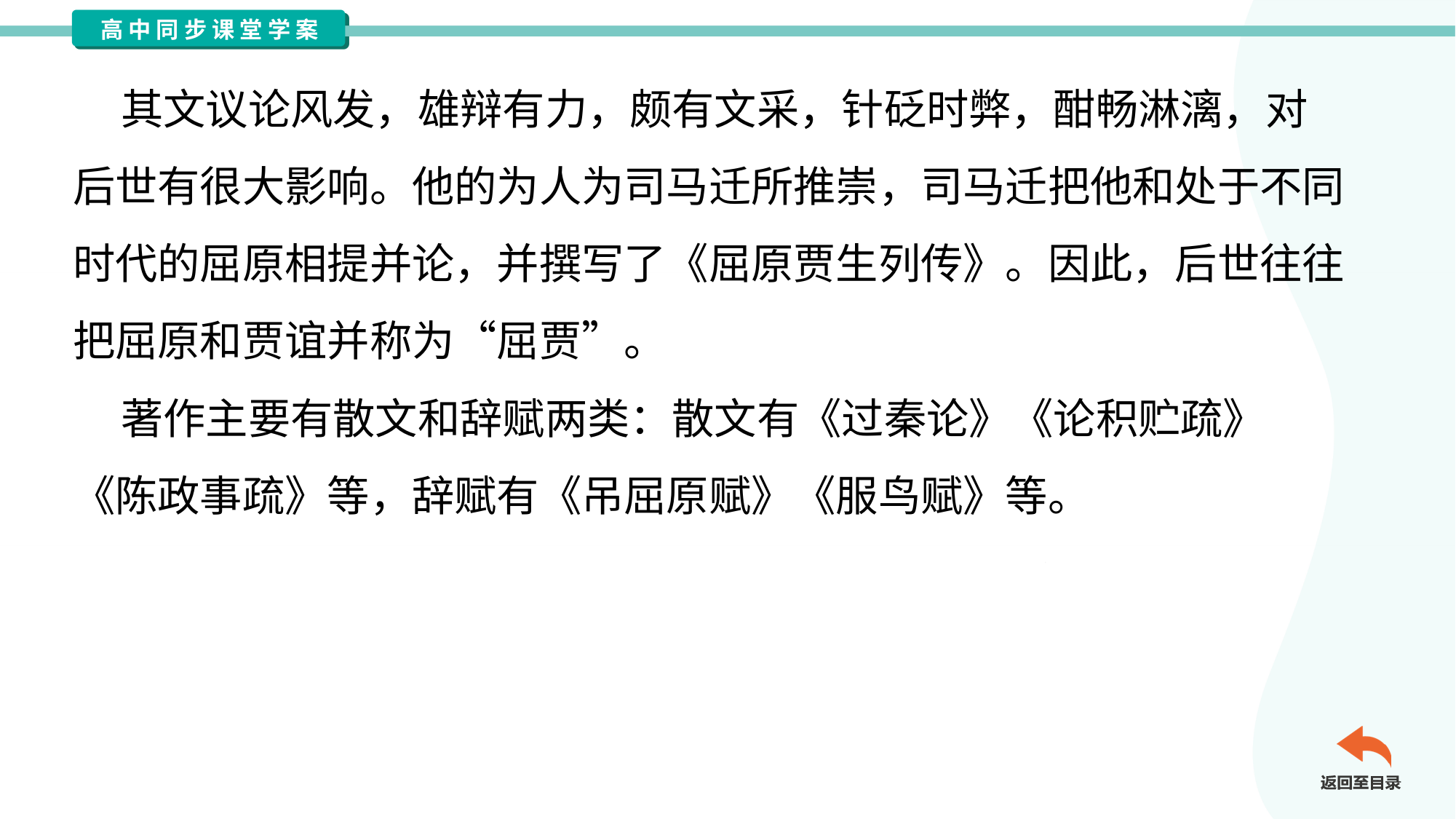

其文议论风发，雄辩有力，颇有文采，针砭时弊，酣畅淋漓，对
后世有很大影响。他的为人为司马迁所推崇，司马迁把他和处于不同
时代的屈原相提并论，并撰写了《屈原贾生列传》。因此，后世往往
把屈原和贾谊并称为“屈贾”。
    著作主要有散文和辞赋两类：散文有《过秦论》《论积贮疏》
《陈政事疏》等，辞赋有《吊屈原赋》《服鸟赋》等。